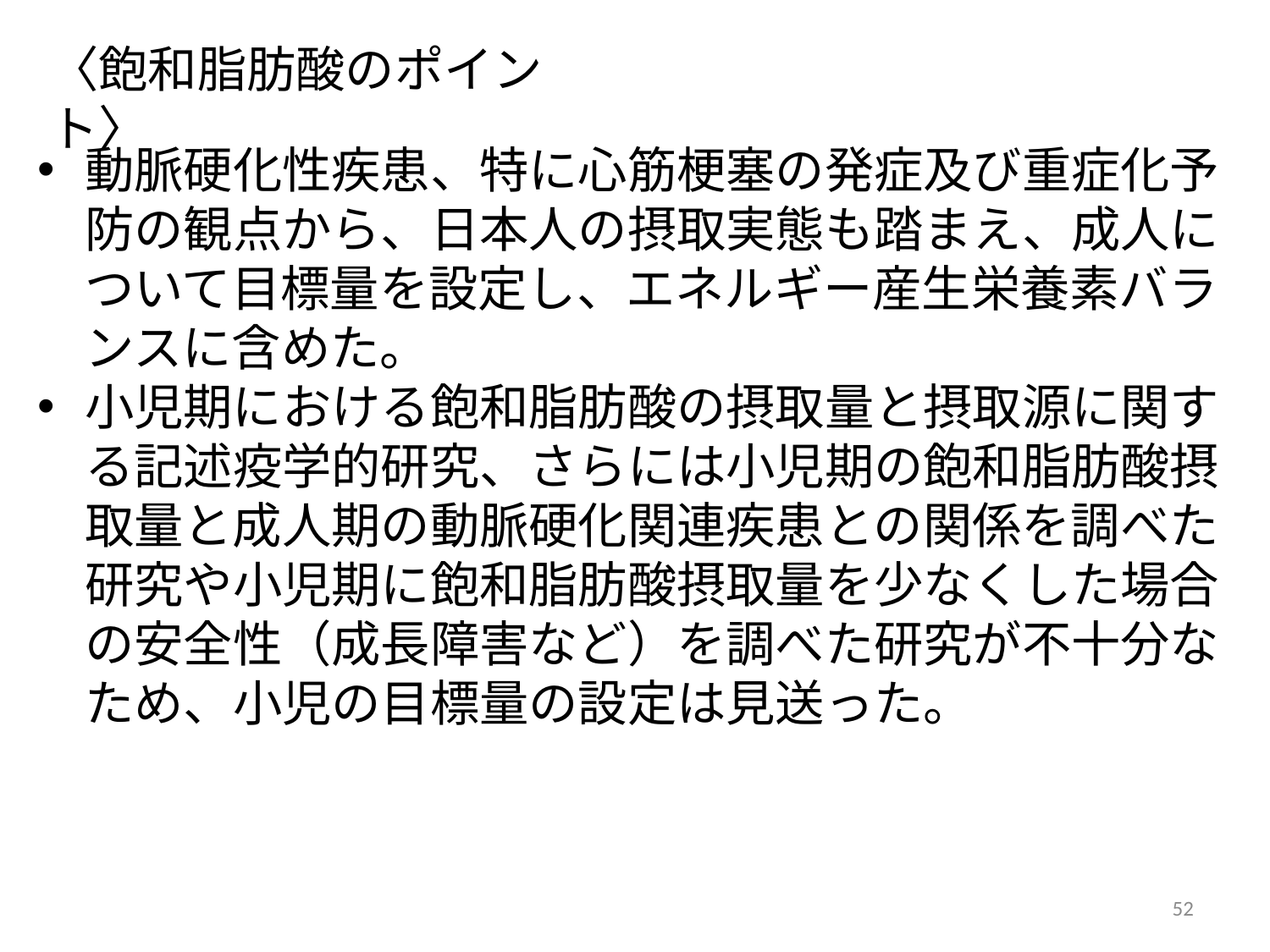

〈飽和脂肪酸のポイント〉

動脈硬化性疾患、特に心筋梗塞の発症及び重症化予防の観点から、日本人の摂取実態も踏まえ、成人について目標量を設定し、エネルギー産生栄養素バランスに含めた。
小児期における飽和脂肪酸の摂取量と摂取源に関する記述疫学的研究、さらには小児期の飽和脂肪酸摂取量と成人期の動脈硬化関連疾患との関係を調べた研究や小児期に飽和脂肪酸摂取量を少なくした場合の安全性（成長障害など）を調べた研究が不十分なため、小児の目標量の設定は見送った。

52